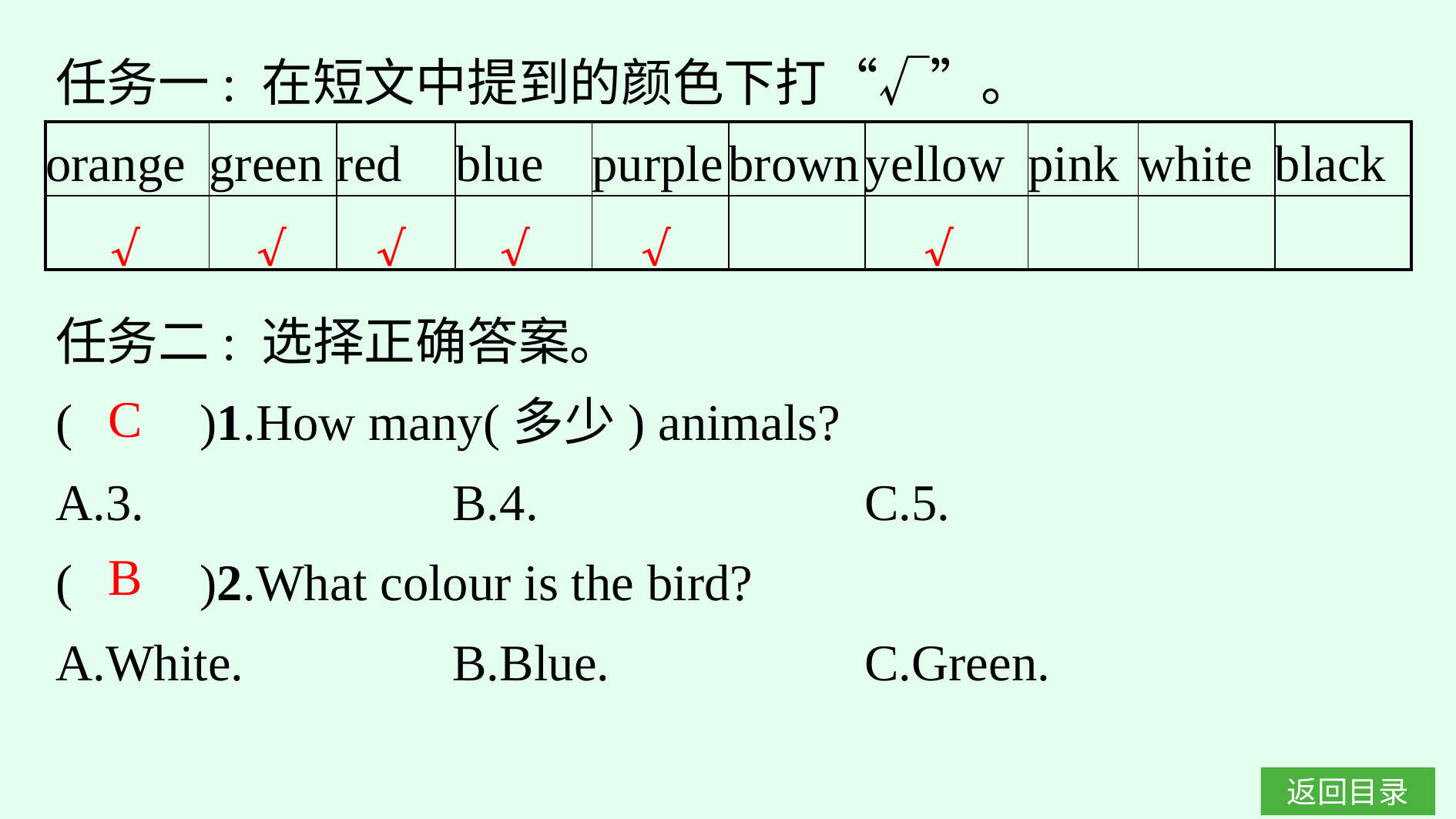

任务一: 在短文中提到的颜色下打“√”。
| orange | green | red | blue | purple | brown | yellow | pink | white | black |
| --- | --- | --- | --- | --- | --- | --- | --- | --- | --- |
|  |  |  |  |  |  |  |  |  |  |
√
√
√
√
√
√
任务二: 选择正确答案。
(　　)1.How many(多少) animals?
A.3.			B.4.				C.5.
(　　)2.What colour is the bird?
A.White.		B.Blue.			C.Green.
C
B